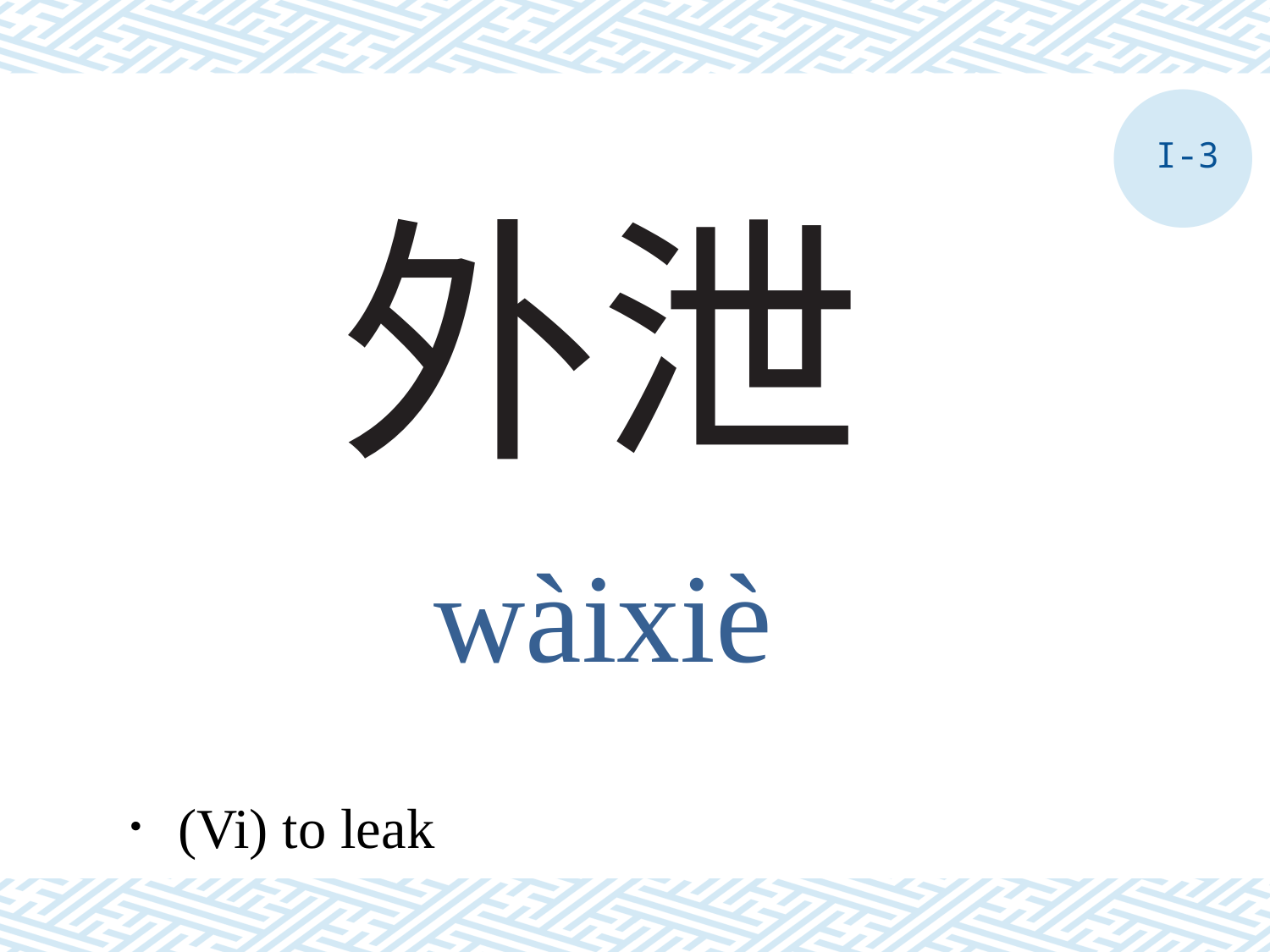

I-3

# 外泄
wàixiè
．(Vi) to leak